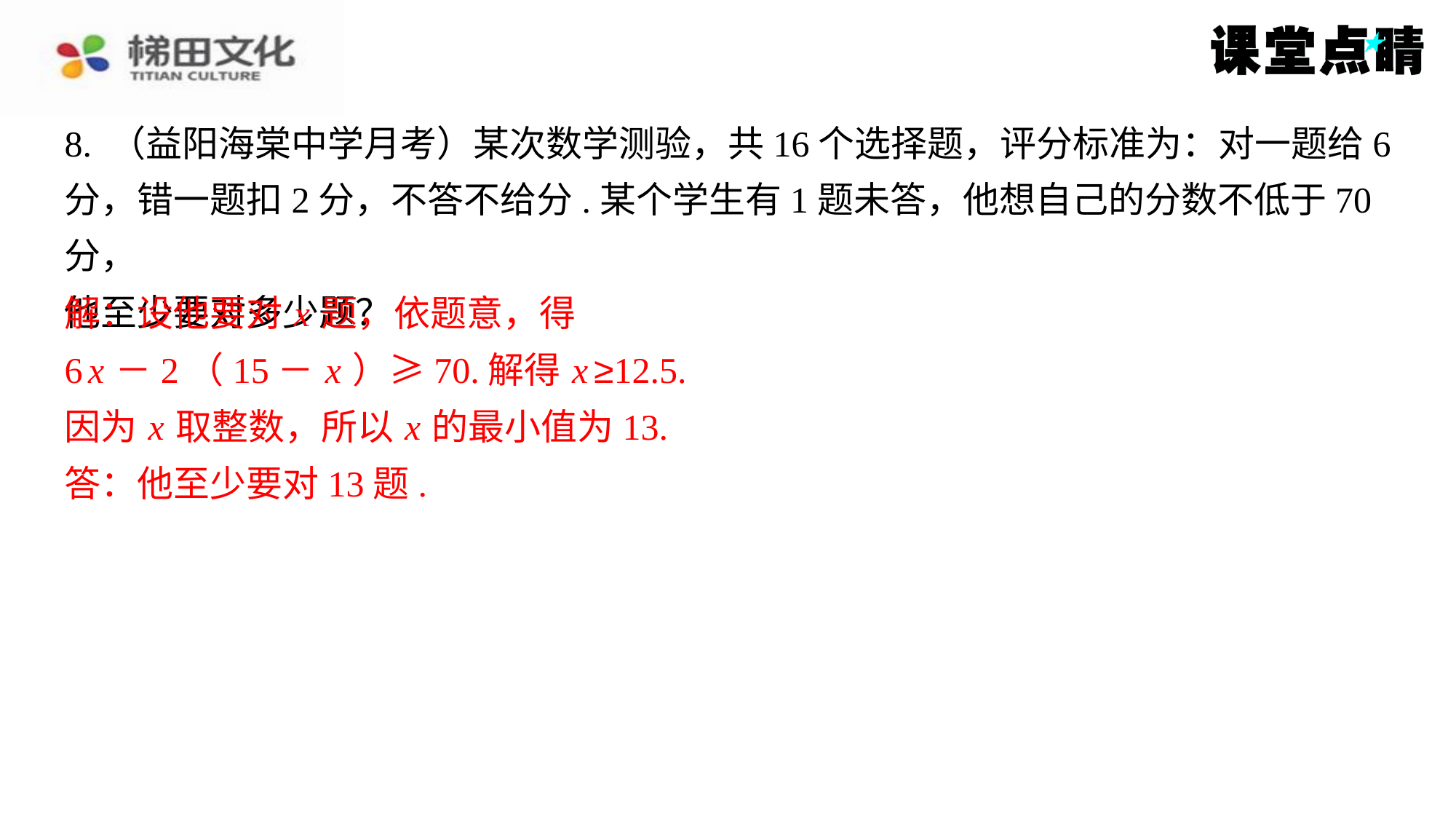

8. （益阳海棠中学月考）某次数学测验，共16个选择题，评分标准为：对一题给6
分，错一题扣2分，不答不给分.某个学生有1题未答，他想自己的分数不低于70分，
他至少要对多少题？
解：设他要对 x 题，依题意，得
6 x －2（15－ x ）≥70.解得 x ≥12.5.
因为 x 取整数，所以 x 的最小值为13.
答：他至少要对13题.
解：设他要对 x 题，依题意，得
6 x －2（15－ x ）≥70.解得 x ≥12.5.
因为 x 取整数，所以 x 的最小值为13.
答：他至少要对13题.